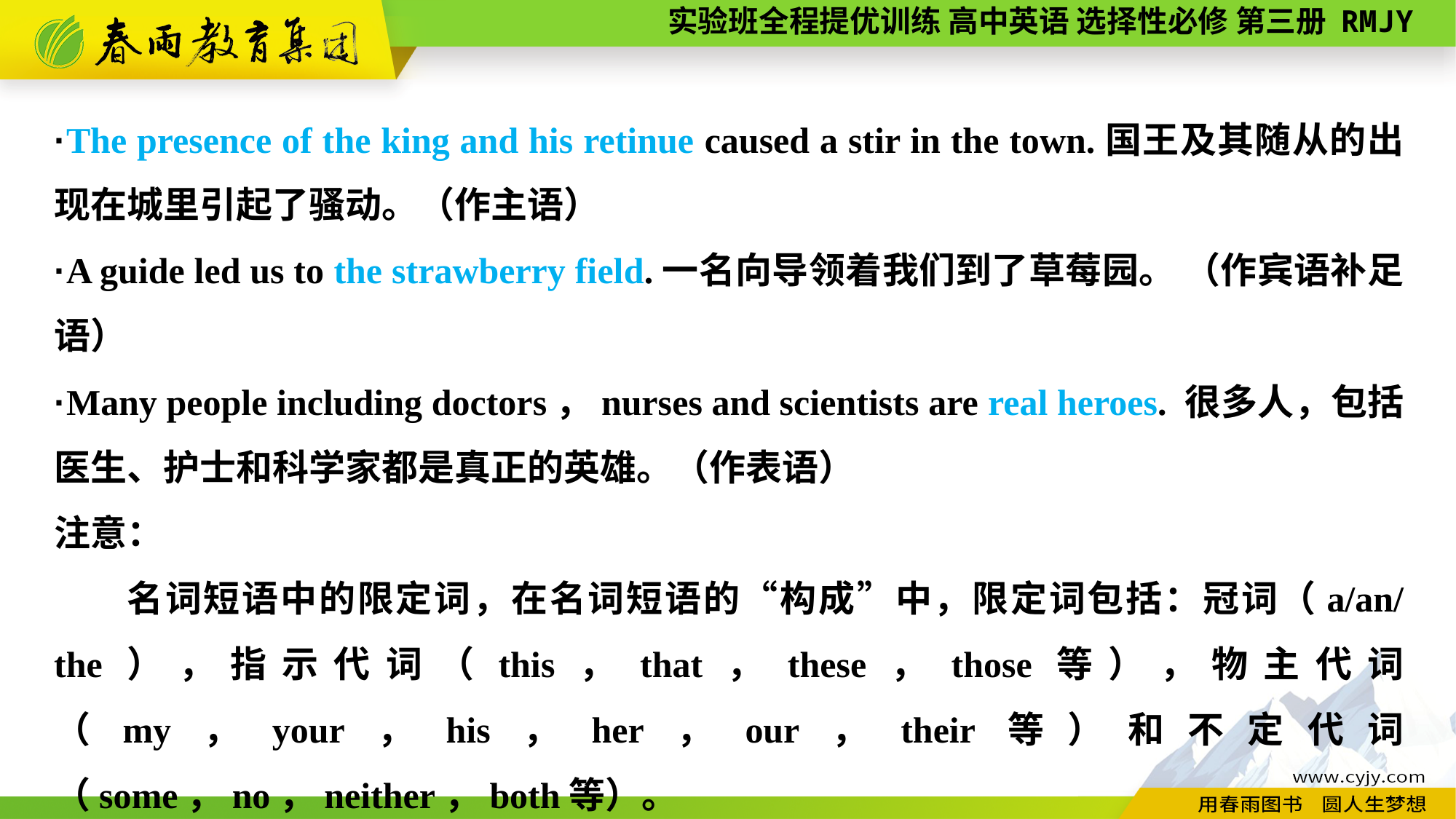

·The presence of the king and his retinue caused a stir in the town.国王及其随从的出现在城里引起了骚动。（作主语）
·A guide led us to the strawberry field.一名向导领着我们到了草莓园。 （作宾语补足语）
·Many people including doctors，nurses and scientists are real heroes. 很多人，包括医生、护士和科学家都是真正的英雄。（作表语）
注意：
名词短语中的限定词，在名词短语的“构成”中，限定词包括：冠词（a/an/the），指示代词（this，that，these，those等），物主代词（my，your，his，her，our，their等）和不定代词（some，no，neither，both等）。